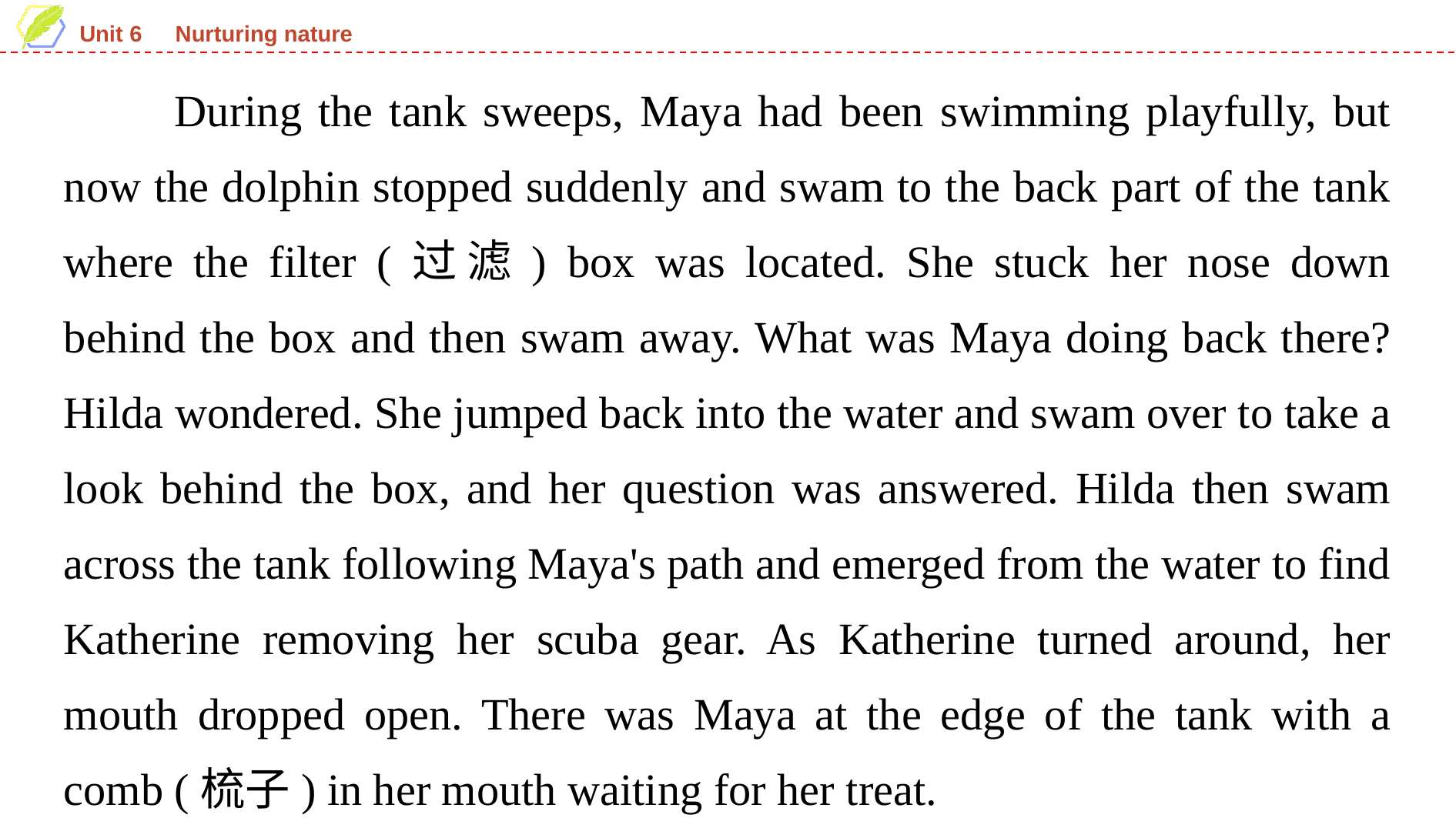

During the tank sweeps, Maya had been swimming playfully, but now the dolphin stopped suddenly and swam to the back part of the tank where the filter (过滤) box was located. She stuck her nose down behind the box and then swam away. What was Maya doing back there? Hilda wondered. She jumped back into the water and swam over to take a look behind the box, and her question was answered. Hilda then swam across the tank following Maya's path and emerged from the water to find Katherine removing her scuba gear. As Katherine turned around, her mouth dropped open. There was Maya at the edge of the tank with a comb (梳子) in her mouth waiting for her treat.